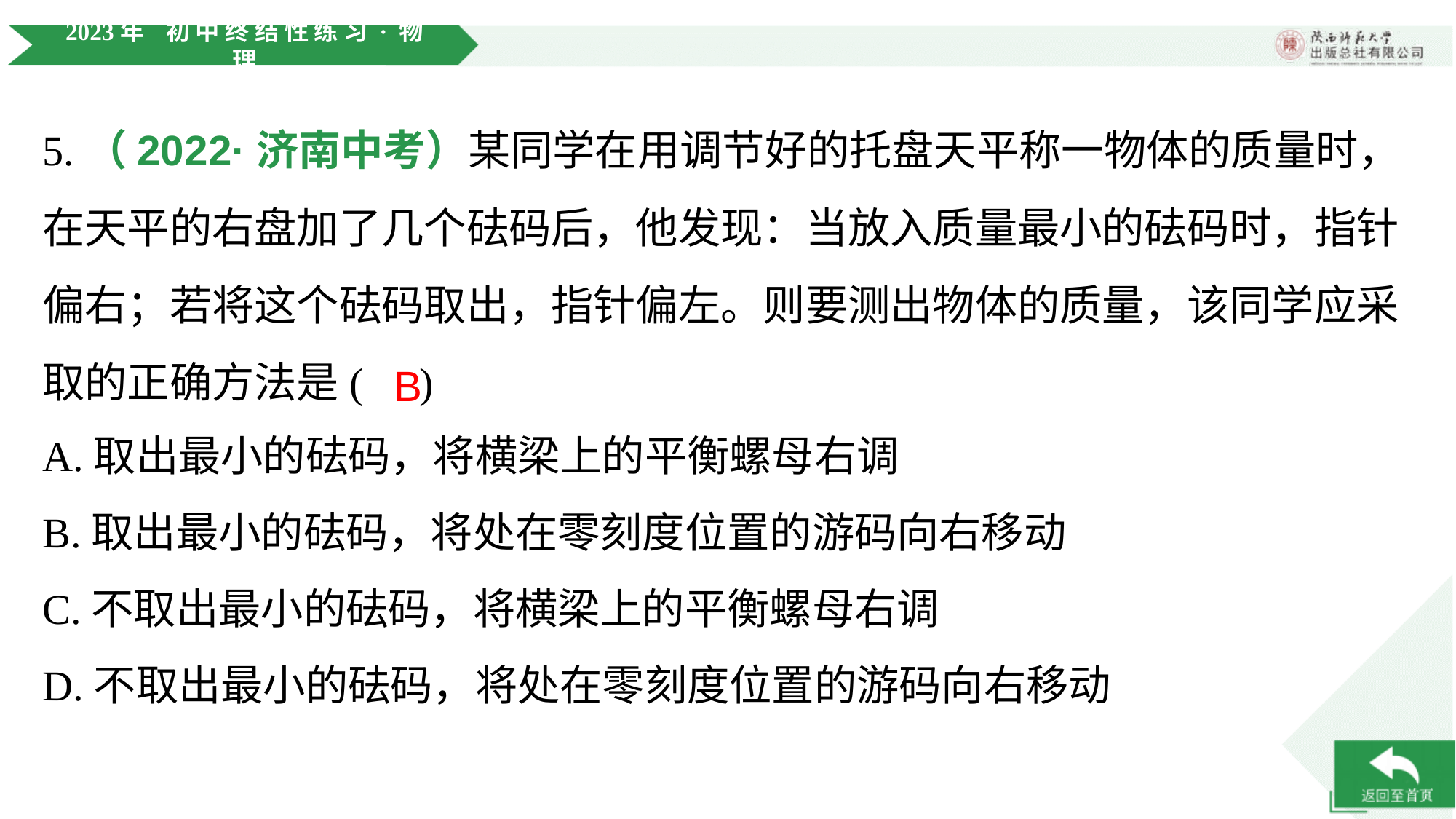

5.（2022·济南中考）某同学在用调节好的托盘天平称一物体的质量时，
在天平的右盘加了几个砝码后，他发现：当放入质量最小的砝码时，指针
偏右；若将这个砝码取出，指针偏左。则要测出物体的质量，该同学应采
取的正确方法是(     )
B
A.取出最小的砝码，将横梁上的平衡螺母右调
B.取出最小的砝码，将处在零刻度位置的游码向右移动
C.不取出最小的砝码，将横梁上的平衡螺母右调
D.不取出最小的砝码，将处在零刻度位置的游码向右移动